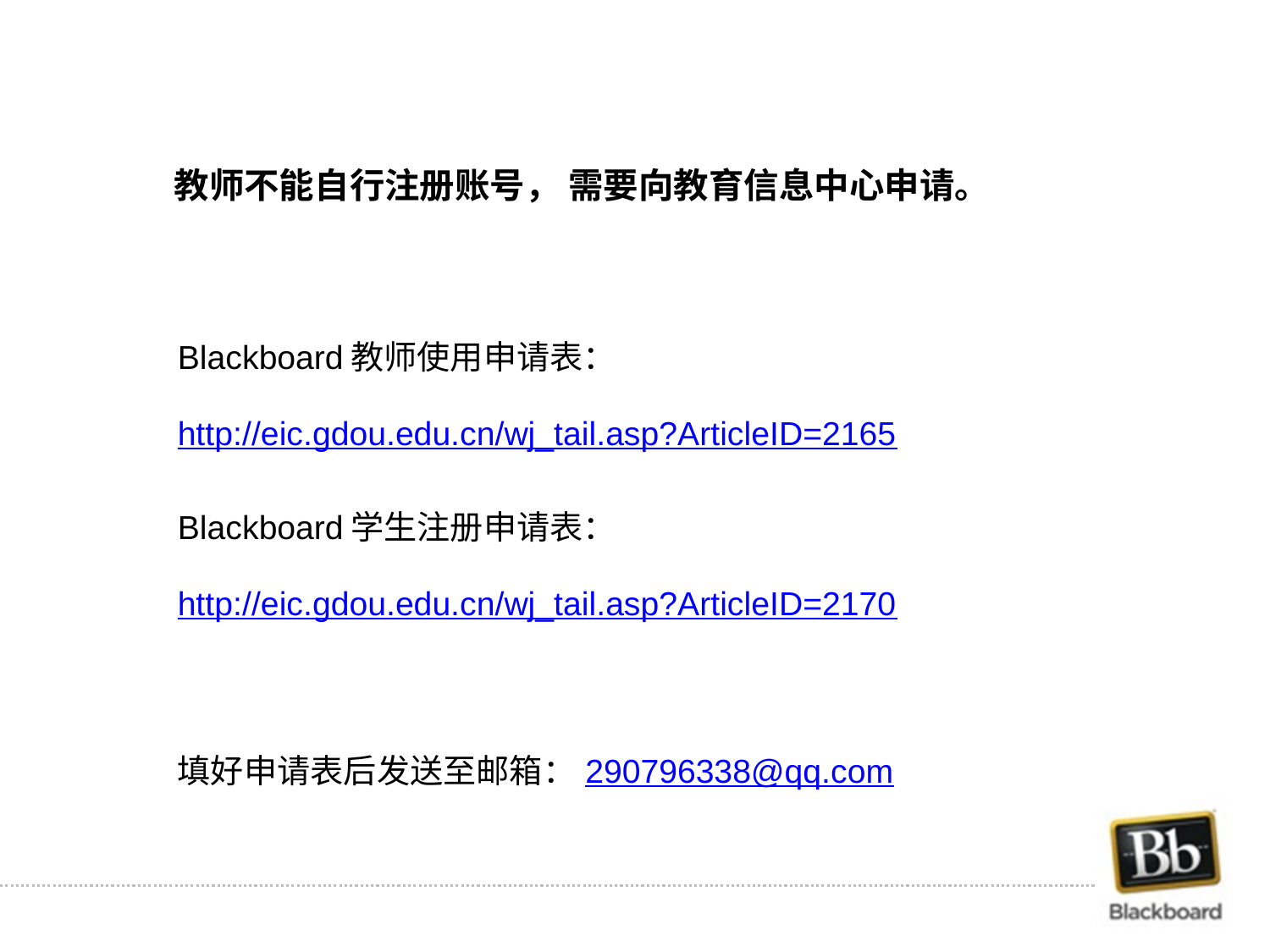

教师不能自行注册账号， 需要向教育信息中心申请。
Blackboard教师使用申请表：
http://eic.gdou.edu.cn/wj_tail.asp?ArticleID=2165
Blackboard学生注册申请表：
http://eic.gdou.edu.cn/wj_tail.asp?ArticleID=2170

填好申请表后发送至邮箱：290796338@qq.com